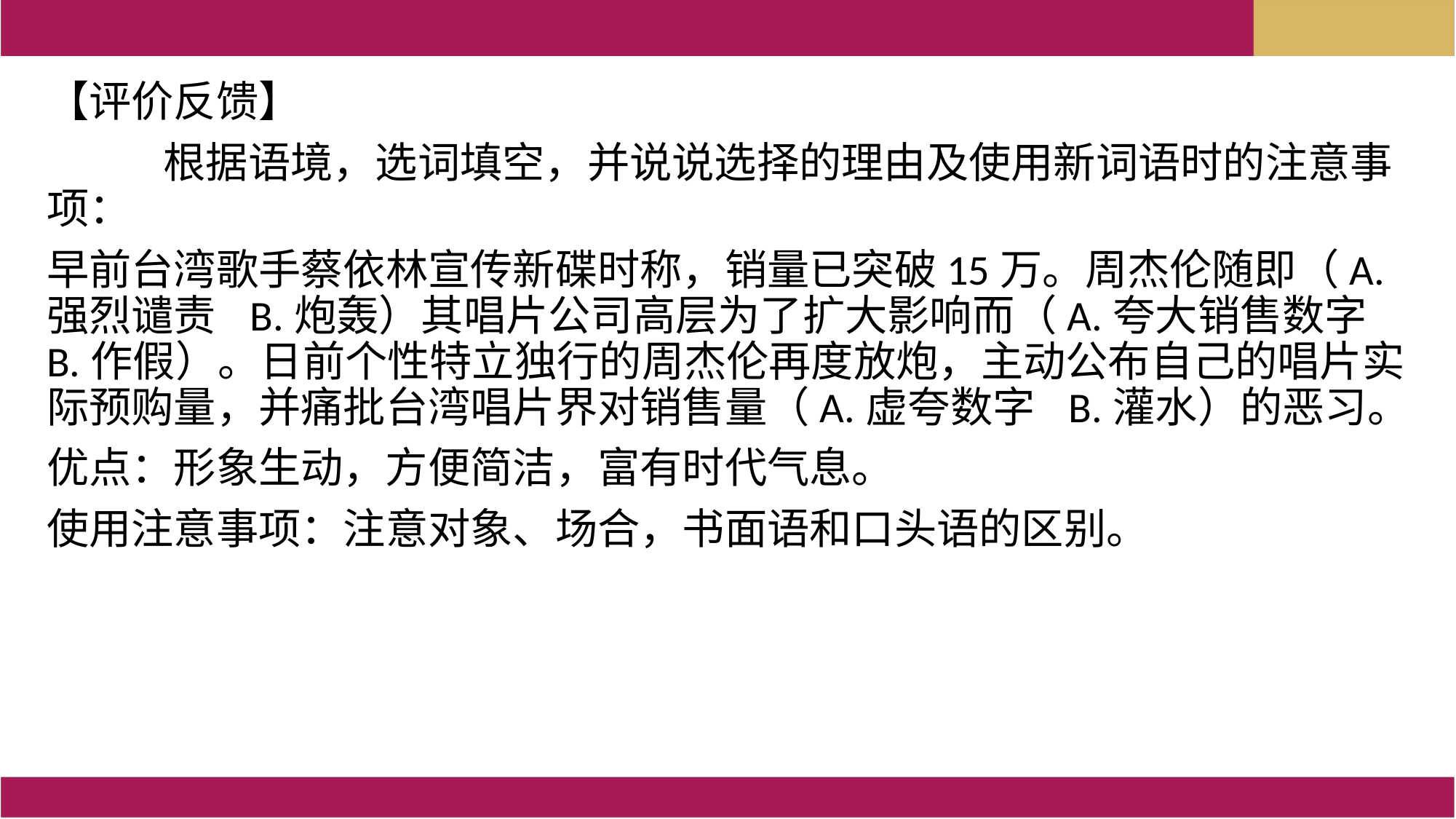

【评价反馈】
         根据语境，选词填空，并说说选择的理由及使用新词语时的注意事项：
早前台湾歌手蔡依林宣传新碟时称，销量已突破15万。周杰伦随即（A.强烈谴责  B.炮轰）其唱片公司高层为了扩大影响而（A.夸大销售数字   B.作假）。日前个性特立独行的周杰伦再度放炮，主动公布自己的唱片实际预购量，并痛批台湾唱片界对销售量（A.虚夸数字  B.灌水）的恶习。
优点：形象生动，方便简洁，富有时代气息。
使用注意事项：注意对象、场合，书面语和口头语的区别。